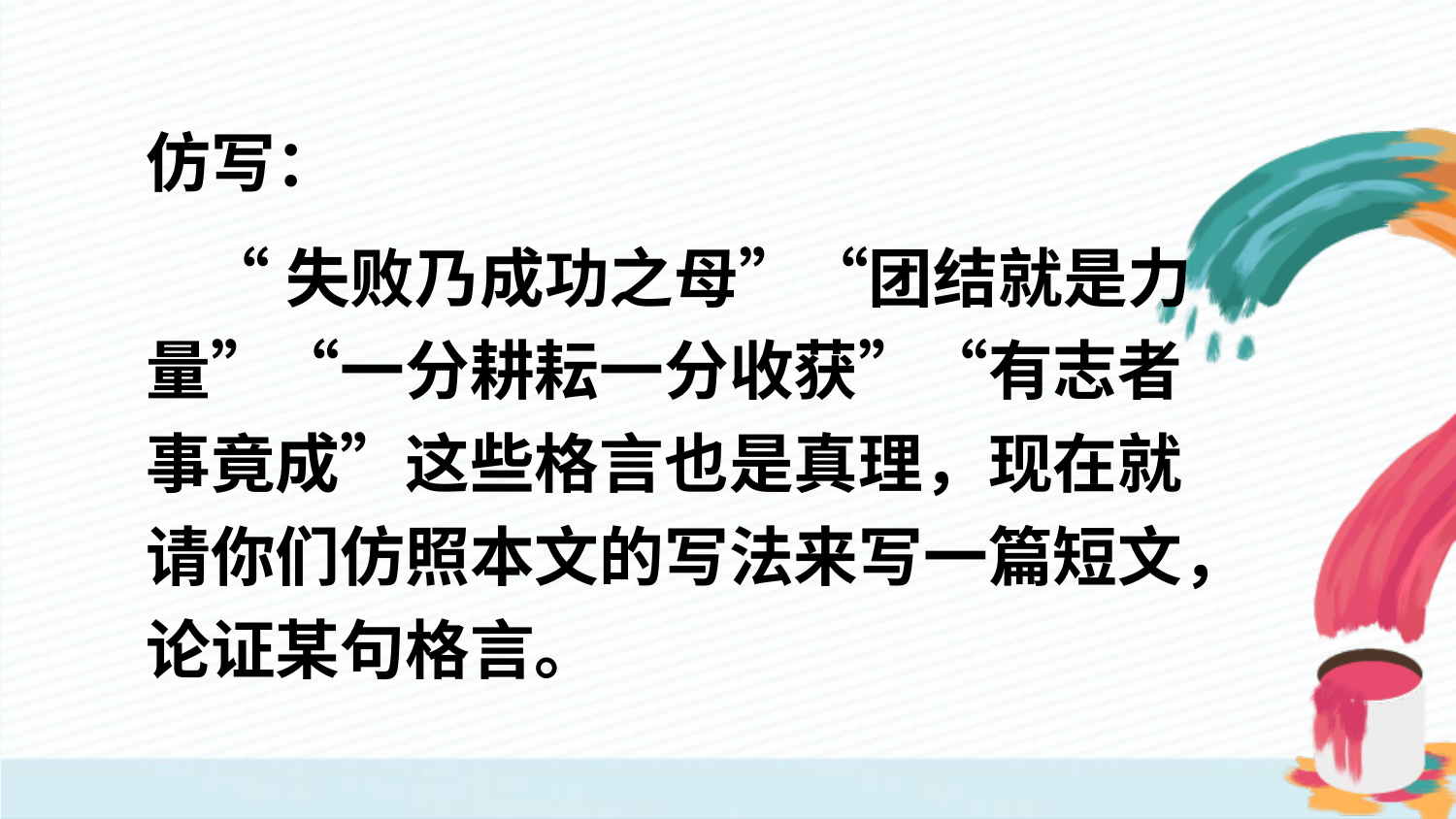

仿写：
    “失败乃成功之母”“团结就是力量”“一分耕耘一分收获”“有志者事竟成”这些格言也是真理，现在就请你们仿照本文的写法来写一篇短文，论证某句格言。